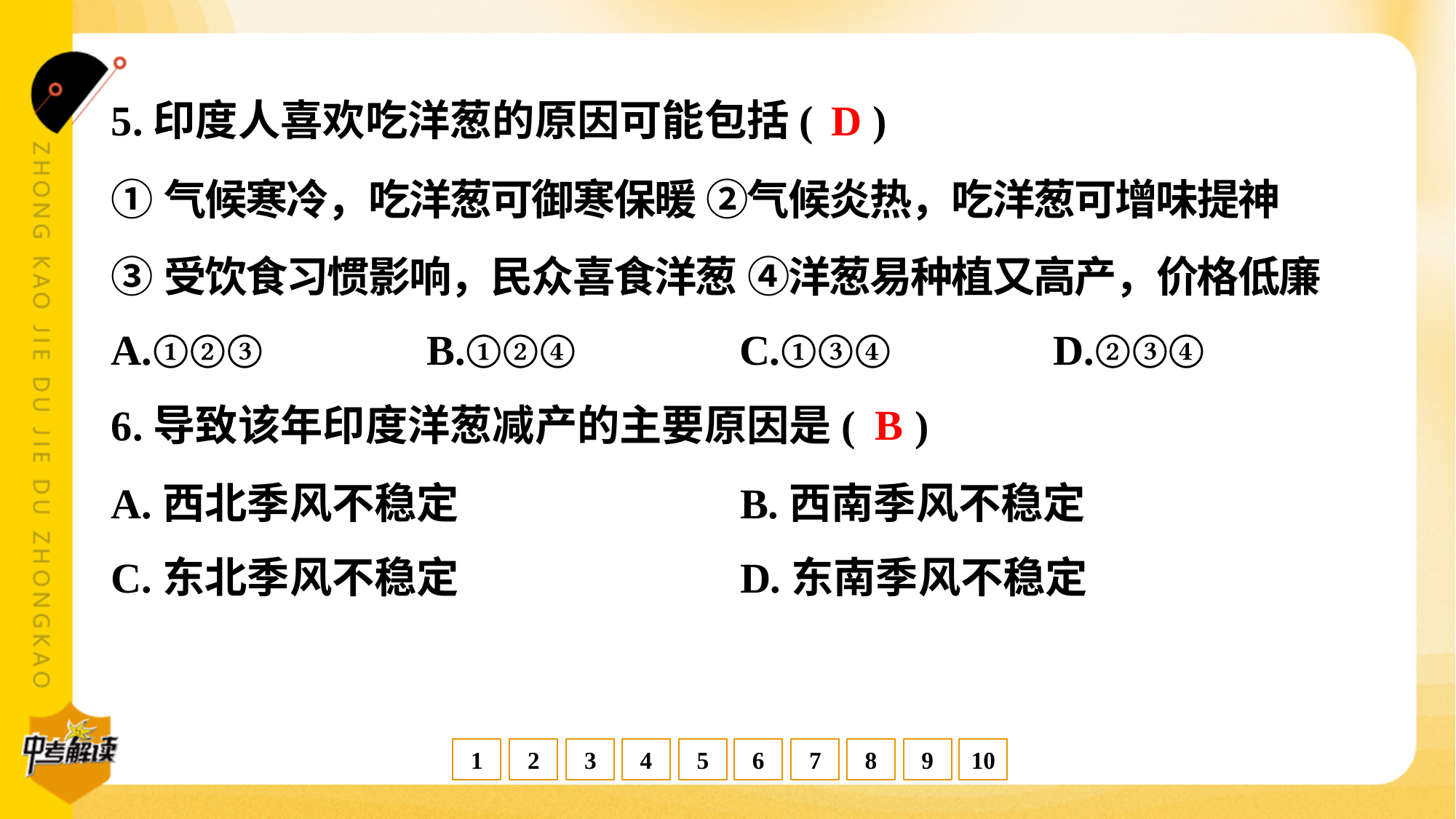

D
5.印度人喜欢吃洋葱的原因可能包括(     )
①气候寒冷，吃洋葱可御寒保暖 ②气候炎热，吃洋葱可增味提神
③受饮食习惯影响，民众喜食洋葱 ④洋葱易种植又高产，价格低廉
A.①②③	B.①②④	C.①③④	D.②③④
B
6.导致该年印度洋葱减产的主要原因是(     )
A.西北季风不稳定	B.西南季风不稳定
C.东北季风不稳定	D.东南季风不稳定